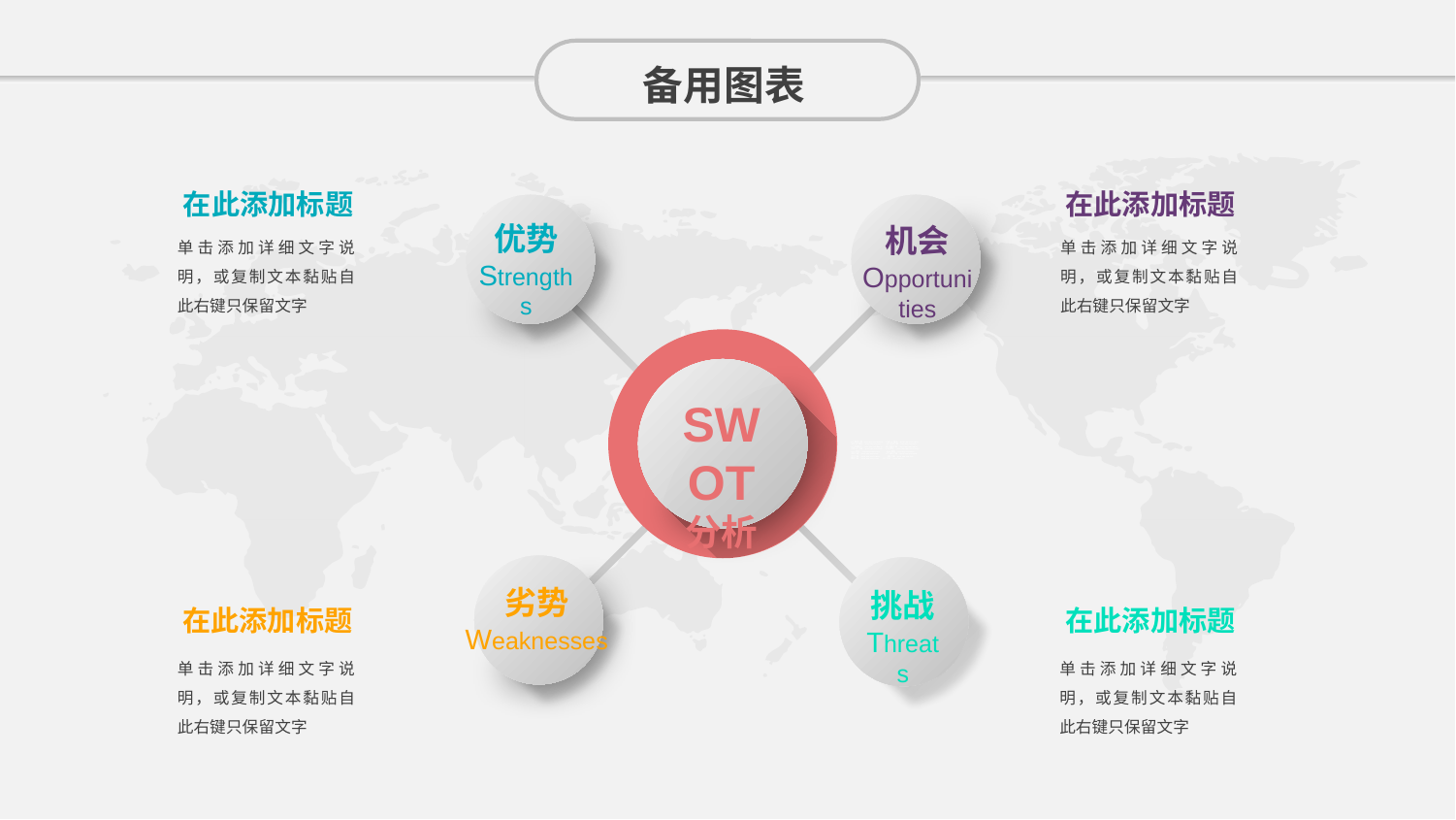

备用图表
在此添加标题
在此添加标题

优势
Strengths

机会
Opportunities

单击添加详细文字说明，或复制文本黏贴自此右键只保留文字
单击添加详细文字说明，或复制文本黏贴自此右键只保留文字

SWOT
分析

劣势
Weaknesses

挑战
Threats

在此添加标题
在此添加标题
单击添加详细文字说明，或复制文本黏贴自此右键只保留文字
单击添加详细文字说明，或复制文本黏贴自此右键只保留文字